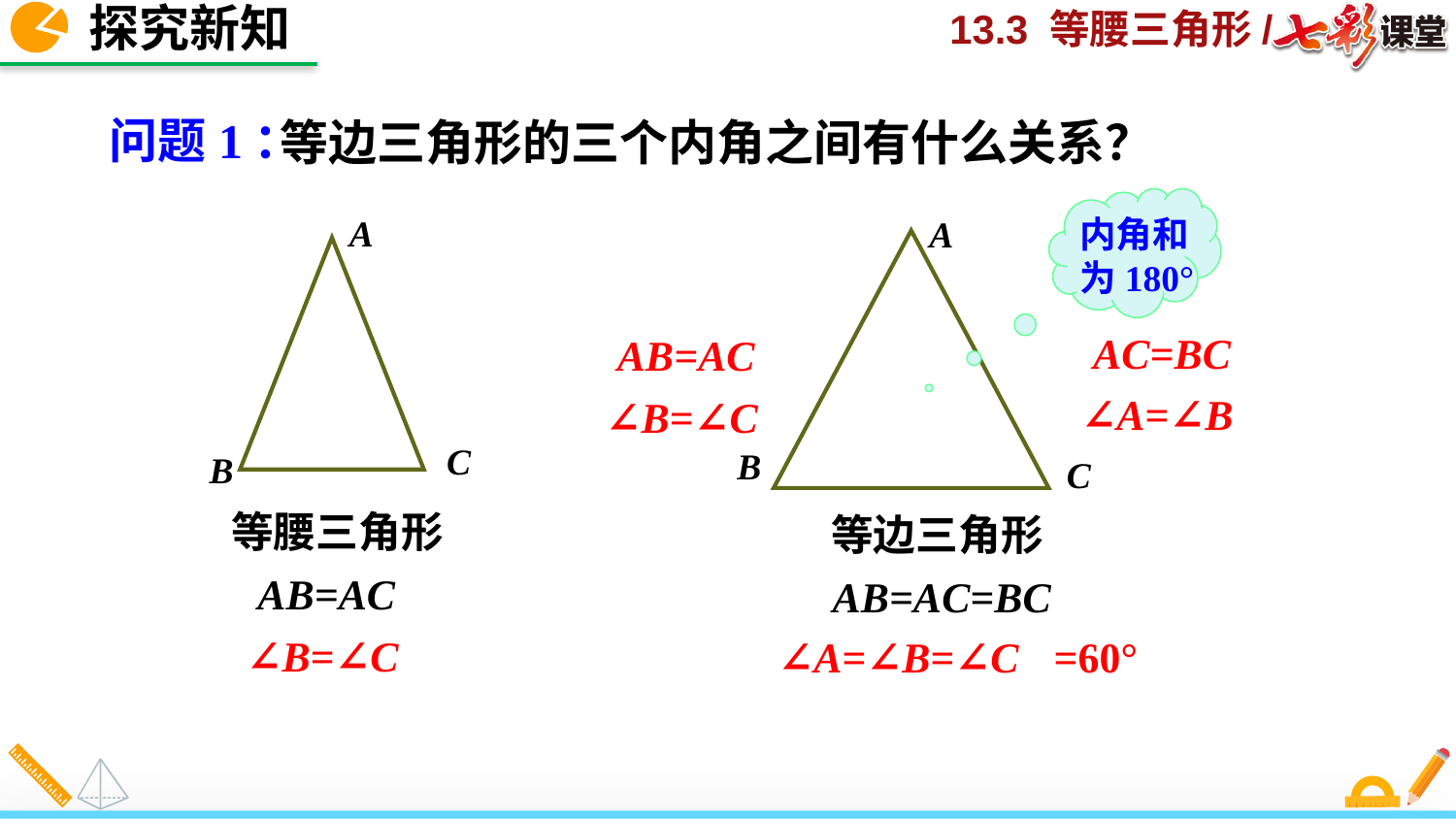

探究新知

问题1：
等边三角形的三个内角之间有什么关系？

内角和为180°
A

C
B
A

B
C
AC=BC
AB=AC
∠A=∠B
∠B=∠C
等腰三角形
等边三角形
AB=AC
AB=AC=BC
∠B=∠C
∠A=∠B=∠C
=60°